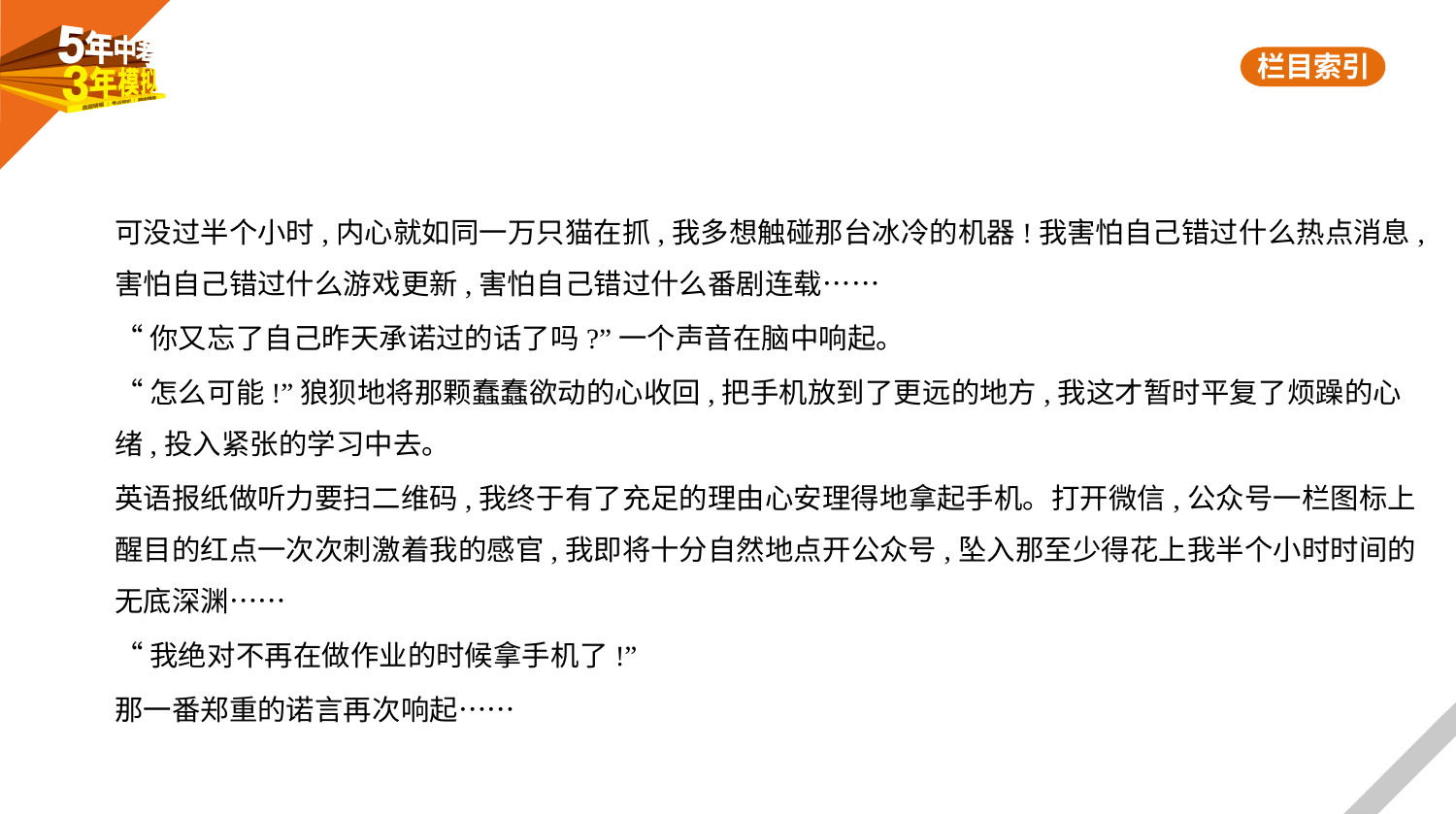

可没过半个小时,内心就如同一万只猫在抓,我多想触碰那台冰冷的机器!我害怕自己错过什么热点消息,
害怕自己错过什么游戏更新,害怕自己错过什么番剧连载……
“你又忘了自己昨天承诺过的话了吗?”一个声音在脑中响起。
“怎么可能!”狼狈地将那颗蠢蠢欲动的心收回,把手机放到了更远的地方,我这才暂时平复了烦躁的心
绪,投入紧张的学习中去。
英语报纸做听力要扫二维码,我终于有了充足的理由心安理得地拿起手机。打开微信,公众号一栏图标上
醒目的红点一次次刺激着我的感官,我即将十分自然地点开公众号,坠入那至少得花上我半个小时时间的
无底深渊……
“我绝对不再在做作业的时候拿手机了!”
那一番郑重的诺言再次响起……